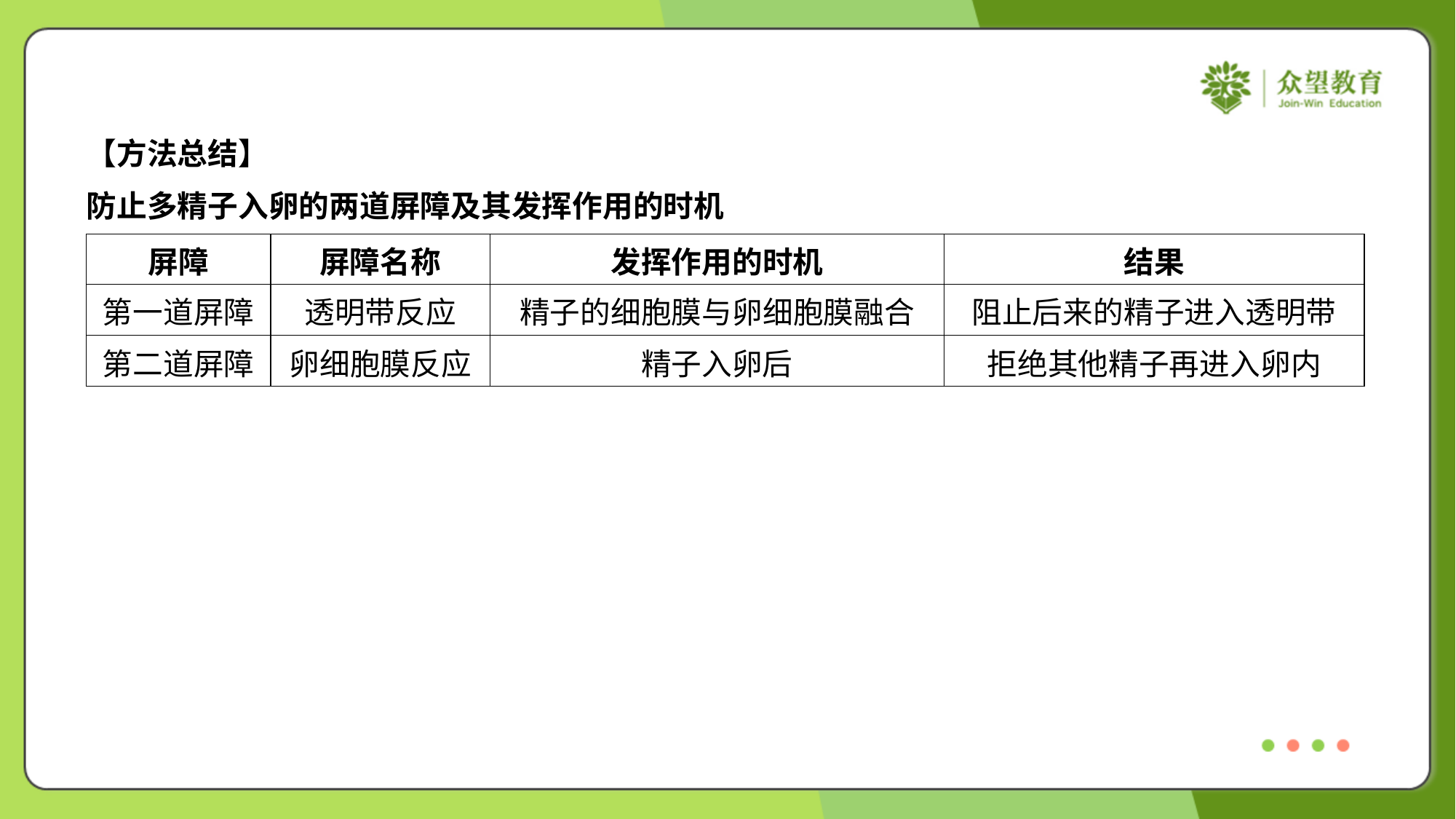

【方法总结】
防止多精子入卵的两道屏障及其发挥作用的时机
| 屏障 | 屏障名称 | 发挥作用的时机 | 结果 |
| --- | --- | --- | --- |
| 第一道屏障 | 透明带反应 | 精子的细胞膜与卵细胞膜融合 | 阻止后来的精子进入透明带 |
| 第二道屏障 | 卵细胞膜反应 | 精子入卵后 | 拒绝其他精子再进入卵内 |